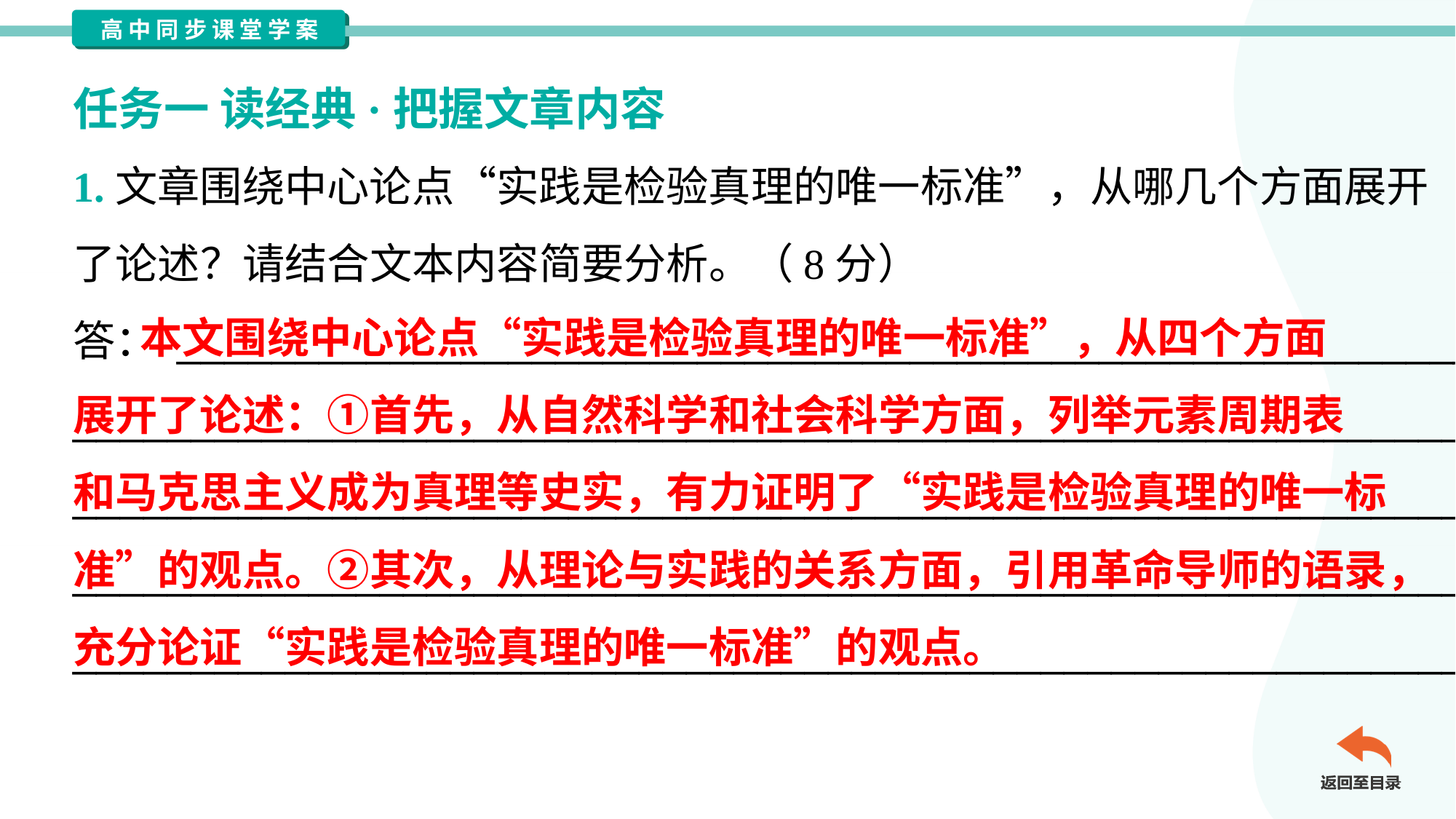

任务一 读经典·把握文章内容
1.文章围绕中心论点“实践是检验真理的唯一标准”，从哪几个方面展开
了论述？请结合文本内容简要分析。（8分）
答： ________________________________________________________
_____________________________________________________________
_____________________________________________________________
_____________________________________________________________
_____________________________________________________________
      本文围绕中心论点“实践是检验真理的唯一标准”，从四个方面
展开了论述：①首先，从自然科学和社会科学方面，列举元素周期表
和马克思主义成为真理等史实，有力证明了“实践是检验真理的唯一标
准”的观点。②其次，从理论与实践的关系方面，引用革命导师的语录，
充分论证“实践是检验真理的唯一标准”的观点。